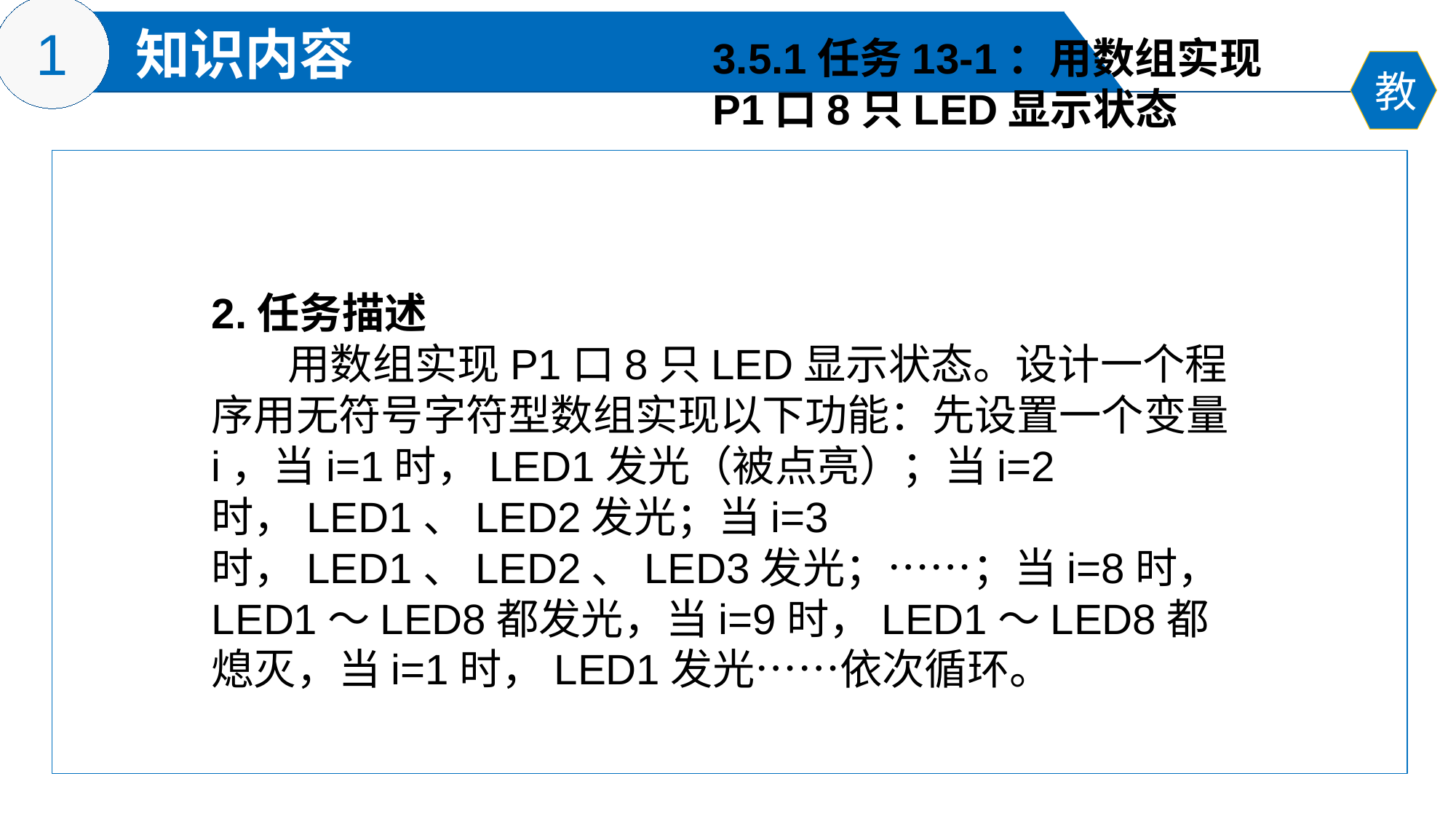

3.5.1任务13-1：用数组实现
P1口8只LED显示状态
2.任务描述
       用数组实现P1口8只LED显示状态。设计一个程序用无符号字符型数组实现以下功能：先设置一个变量i，当i=1时，LED1发光（被点亮）；当i=2时，LED1、LED2发光；当i=3时，LED1、LED2、LED3发光；……；当i=8时，LED1～LED8都发光，当i=9时，LED1～LED8都熄灭，当i=1时，LED1发光……依次循环。